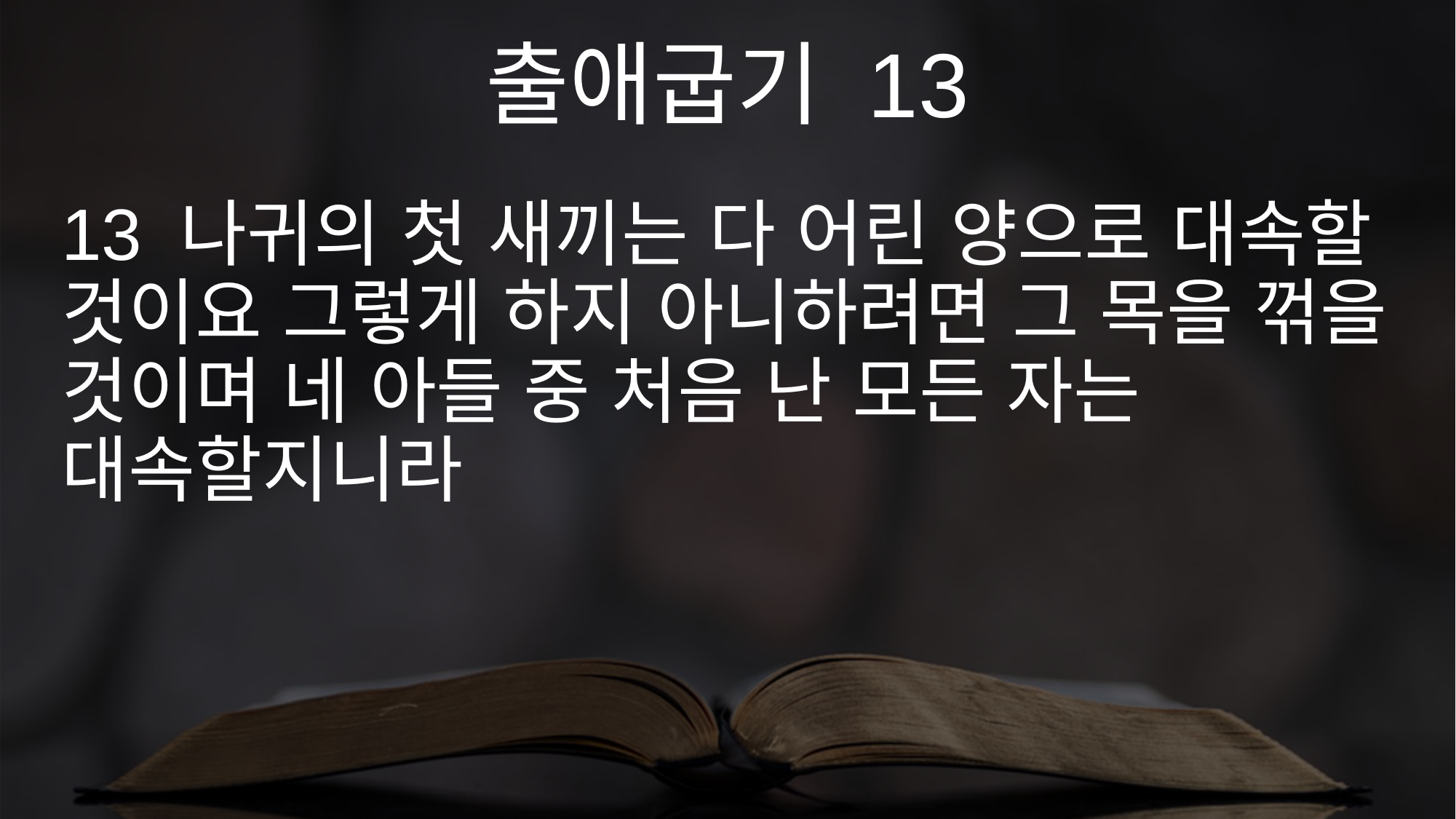

출애굽기 13
13 나귀의 첫 새끼는 다 어린 양으로 대속할 것이요 그렇게 하지 아니하려면 그 목을 꺾을 것이며 네 아들 중 처음 난 모든 자는 대속할지니라